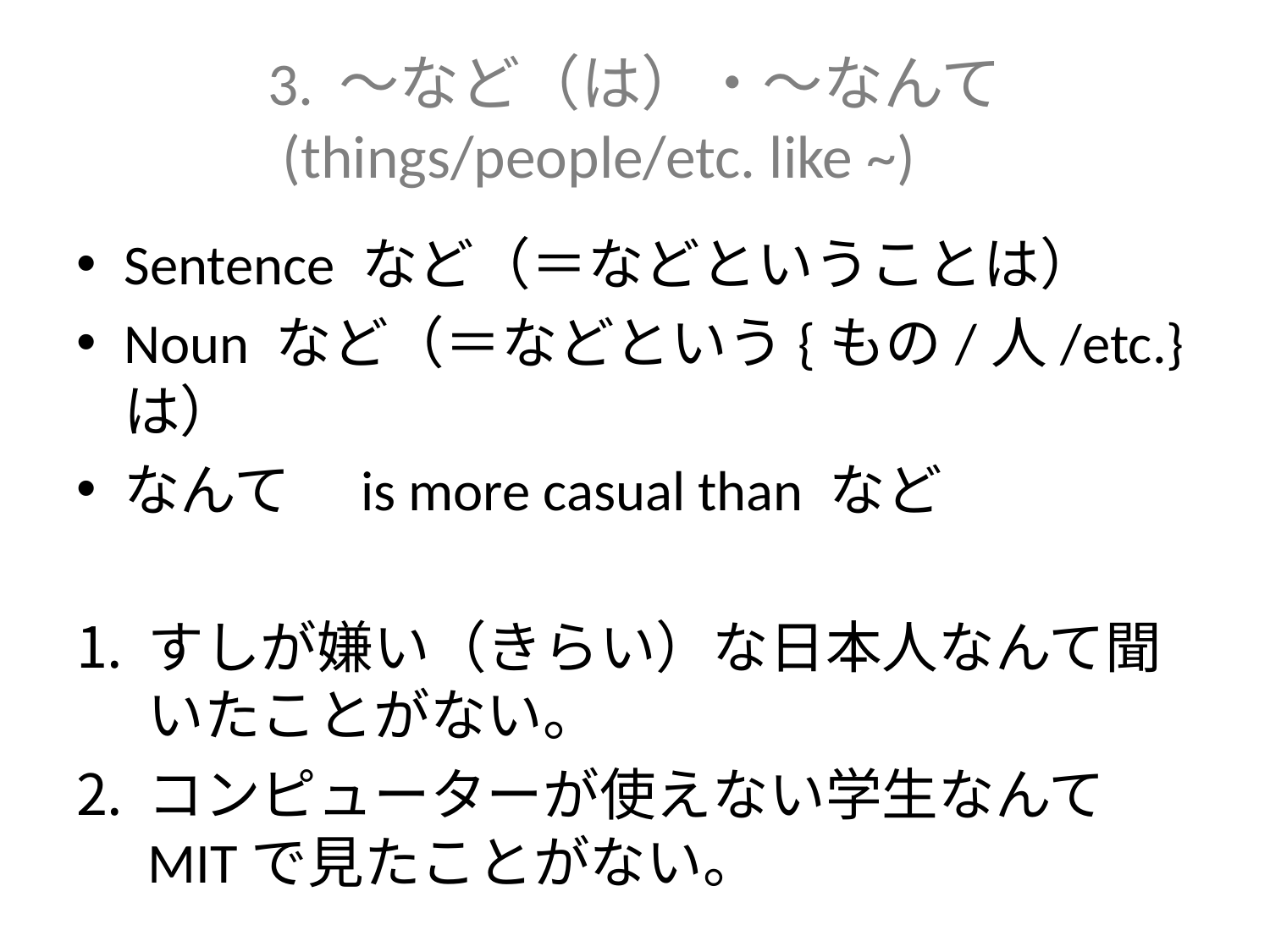

# 3. 〜など（は）・〜なんて (things/people/etc. like ~)
Sentence など（＝などということは）
Noun など（＝などという{もの/人/etc.}は）
なんて　is more casual than など

すしが嫌い（きらい）な日本人なんて聞いたことがない。
コンピューターが使えない学生なんてMITで見たことがない。